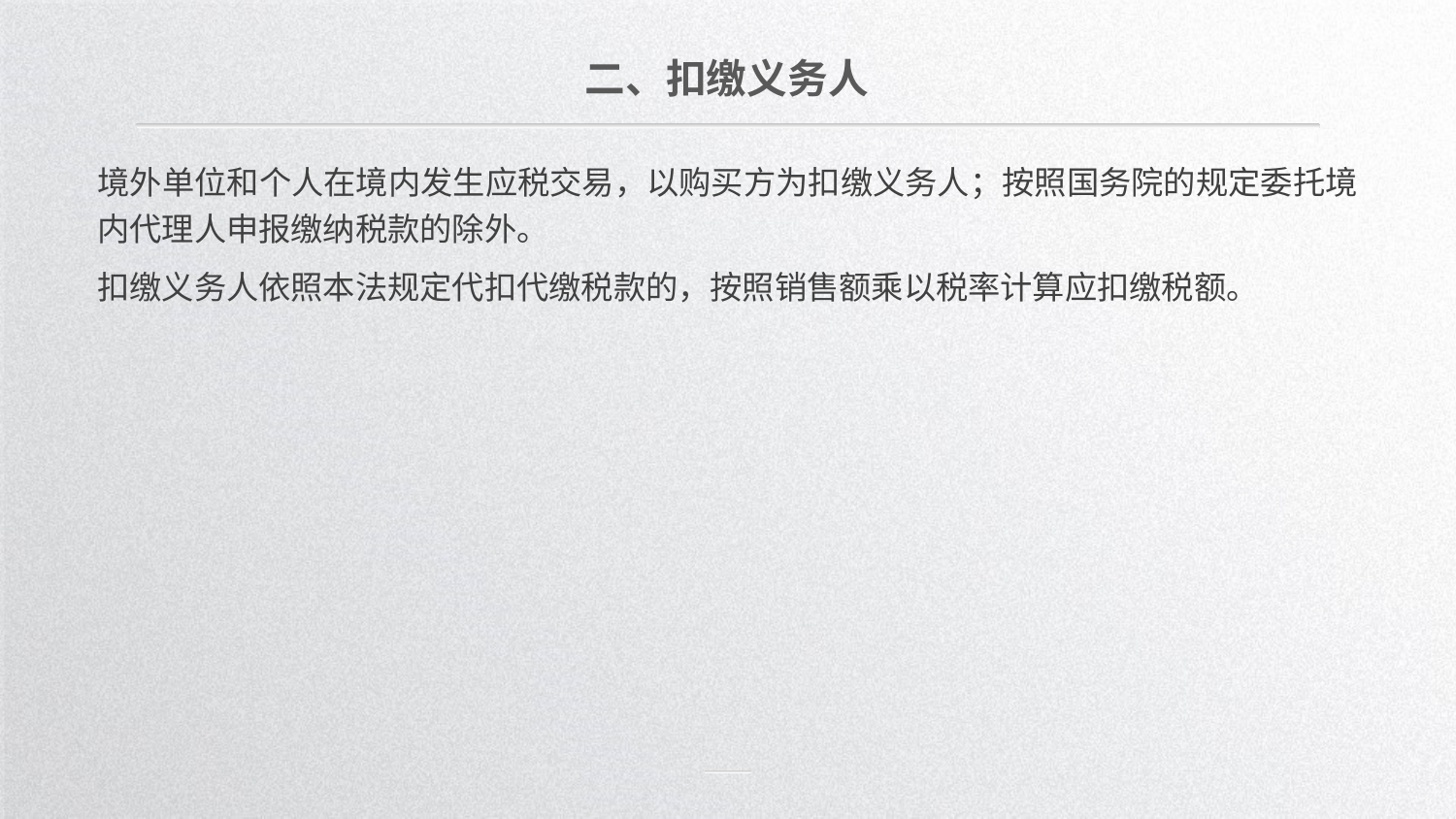

二、扣缴义务人
境外单位和个人在境内发生应税交易，以购买方为扣缴义务人；按照国务院的规定委托境内代理人申报缴纳税款的除外。
扣缴义务人依照本法规定代扣代缴税款的，按照销售额乘以税率计算应扣缴税额。